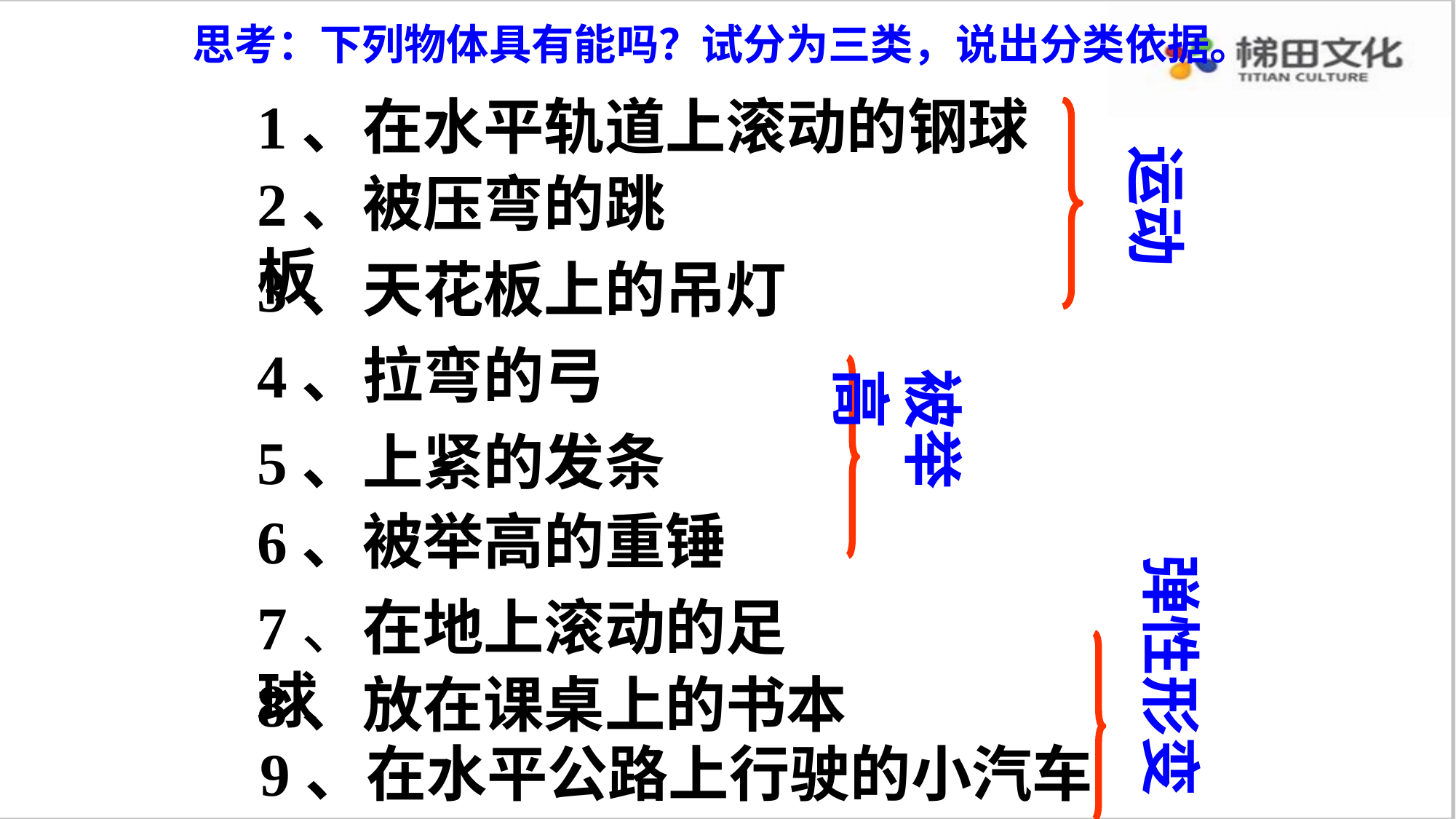

思考：下列物体具有能吗？试分为三类，说出分类依据。
1、在水平轨道上滚动的钢球

运动
2、被压弯的跳板

3、天花板上的吊灯
4、拉弯的弓

被举高
5、上紧的发条
6、被举高的重锤
弹性形变
7、在地上滚动的足球

8、放在课桌上的书本
9、在水平公路上行驶的小汽车